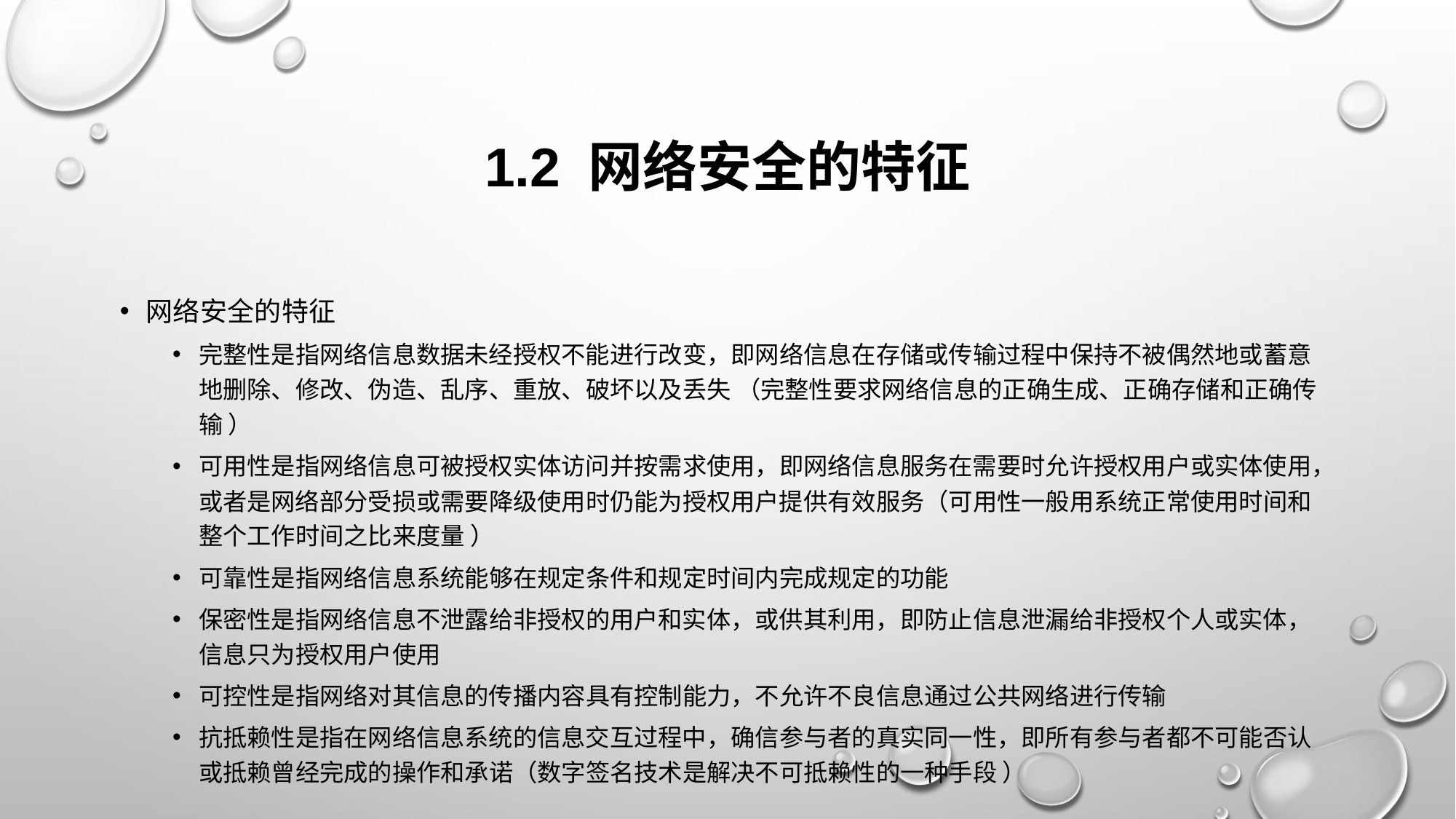

# 1.2 网络安全的特征
网络安全的特征
完整性是指网络信息数据未经授权不能进行改变，即网络信息在存储或传输过程中保持不被偶然地或蓄意地删除、修改、伪造、乱序、重放、破坏以及丢失 （完整性要求网络信息的正确生成、正确存储和正确传输 ）
可用性是指网络信息可被授权实体访问并按需求使用，即网络信息服务在需要时允许授权用户或实体使用，或者是网络部分受损或需要降级使用时仍能为授权用户提供有效服务（可用性一般用系统正常使用时间和整个工作时间之比来度量 ）
可靠性是指网络信息系统能够在规定条件和规定时间内完成规定的功能
保密性是指网络信息不泄露给非授权的用户和实体，或供其利用，即防止信息泄漏给非授权个人或实体，信息只为授权用户使用
可控性是指网络对其信息的传播内容具有控制能力，不允许不良信息通过公共网络进行传输
抗抵赖性是指在网络信息系统的信息交互过程中，确信参与者的真实同一性，即所有参与者都不可能否认或抵赖曾经完成的操作和承诺（数字签名技术是解决不可抵赖性的一种手段 ）